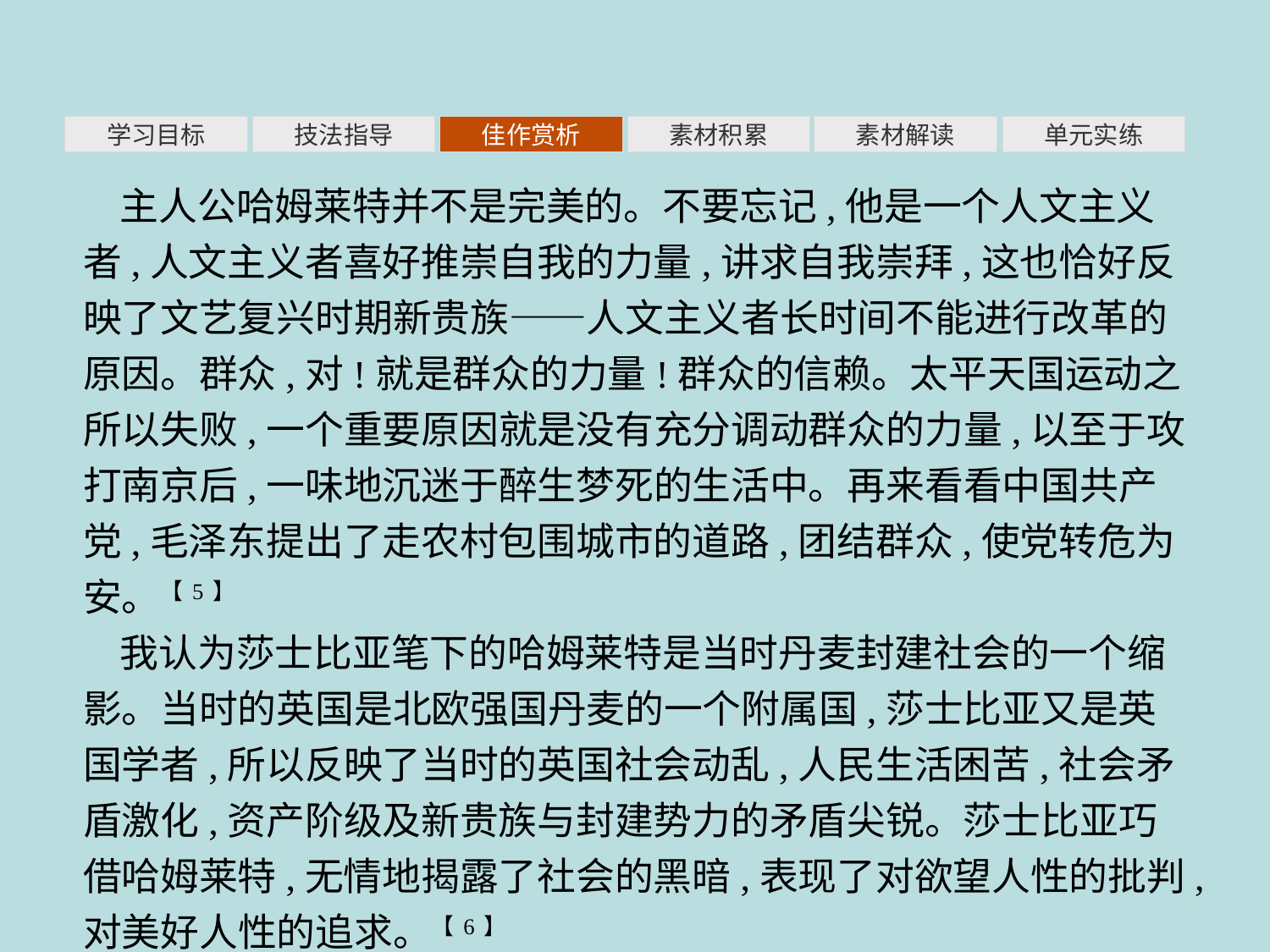

素材积累
学习目标
技法指导
佳作赏析
素材解读
单元实练
主人公哈姆莱特并不是完美的。不要忘记,他是一个人文主义者,人文主义者喜好推崇自我的力量,讲求自我崇拜,这也恰好反映了文艺复兴时期新贵族——人文主义者长时间不能进行改革的原因。群众,对!就是群众的力量!群众的信赖。太平天国运动之所以失败,一个重要原因就是没有充分调动群众的力量,以至于攻打南京后,一味地沉迷于醉生梦死的生活中。再来看看中国共产党,毛泽东提出了走农村包围城市的道路,团结群众,使党转危为安。【5】
我认为莎士比亚笔下的哈姆莱特是当时丹麦封建社会的一个缩影。当时的英国是北欧强国丹麦的一个附属国,莎士比亚又是英国学者,所以反映了当时的英国社会动乱,人民生活困苦,社会矛盾激化,资产阶级及新贵族与封建势力的矛盾尖锐。莎士比亚巧借哈姆莱特,无情地揭露了社会的黑暗,表现了对欲望人性的批判,对美好人性的追求。【6】